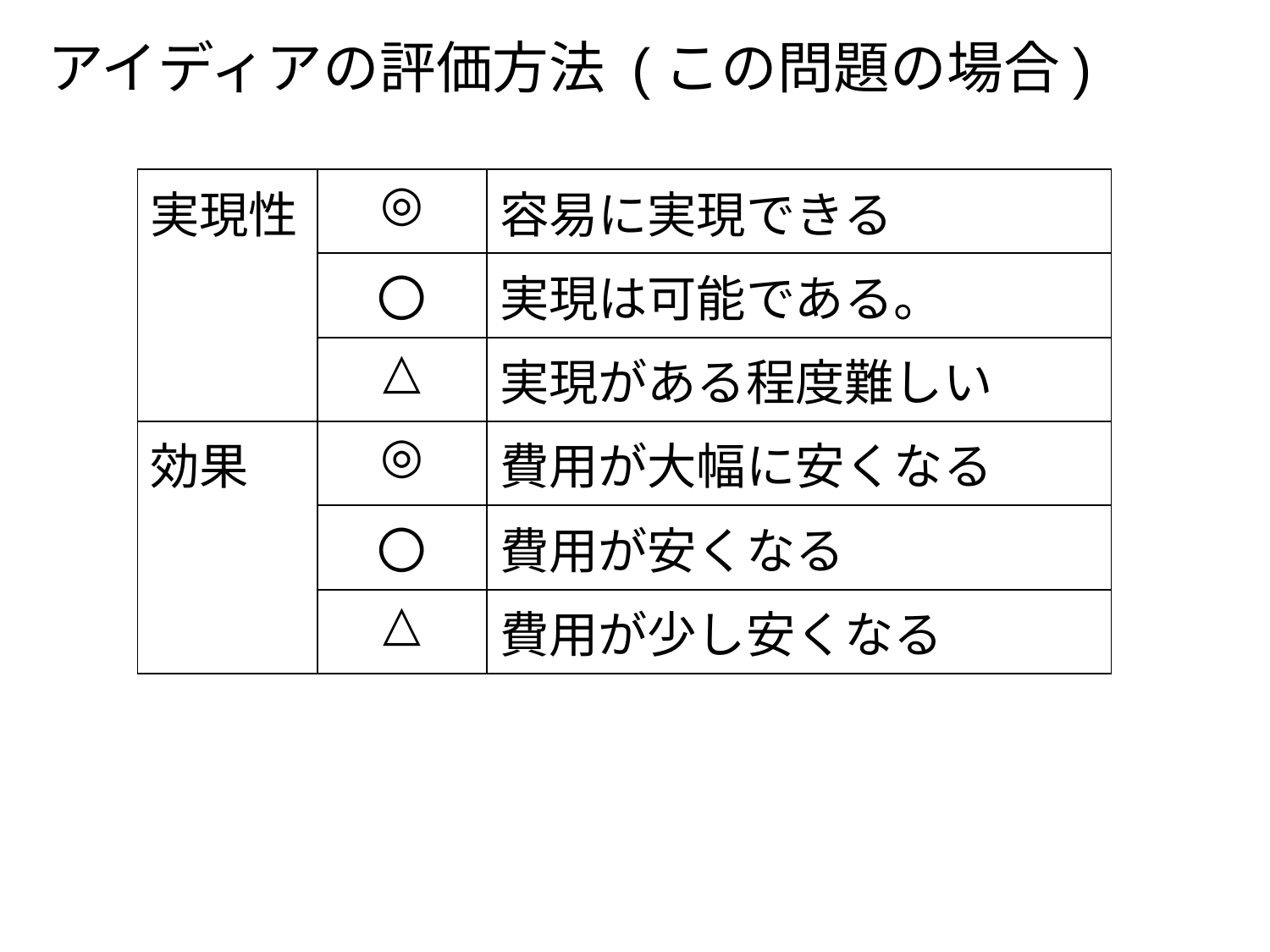

アイディアの評価方法 (この問題の場合)
| 実現性 | ◎ | 容易に実現できる |
| --- | --- | --- |
|  | 〇 | 実現は可能である。 |
|  | △ | 実現がある程度難しい |
| 効果 | ◎ | 費用が大幅に安くなる |
|  | 〇 | 費用が安くなる |
|  | △ | 費用が少し安くなる |